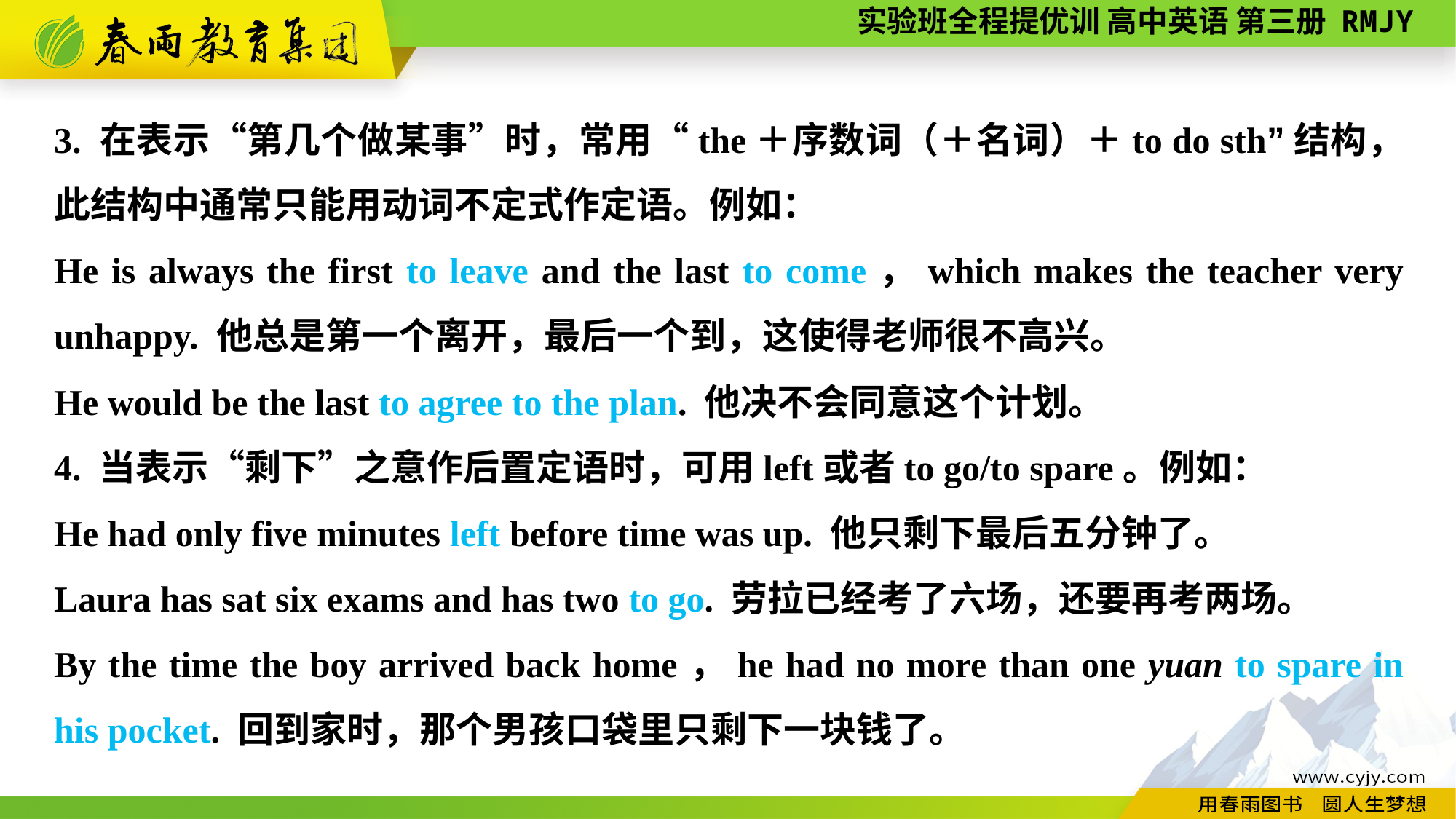

3. 在表示“第几个做某事”时，常用“the＋序数词（＋名词）＋to do sth”结构，此结构中通常只能用动词不定式作定语。例如：
He is always the first to leave and the last to come，which makes the teacher very unhappy. 他总是第一个离开，最后一个到，这使得老师很不高兴。
He would be the last to agree to the plan. 他决不会同意这个计划。
4. 当表示“剩下”之意作后置定语时，可用left或者to go/to spare。例如：
He had only five minutes left before time was up. 他只剩下最后五分钟了。
Laura has sat six exams and has two to go. 劳拉已经考了六场，还要再考两场。
By the time the boy arrived back home，he had no more than one yuan to spare in his pocket. 回到家时，那个男孩口袋里只剩下一块钱了。